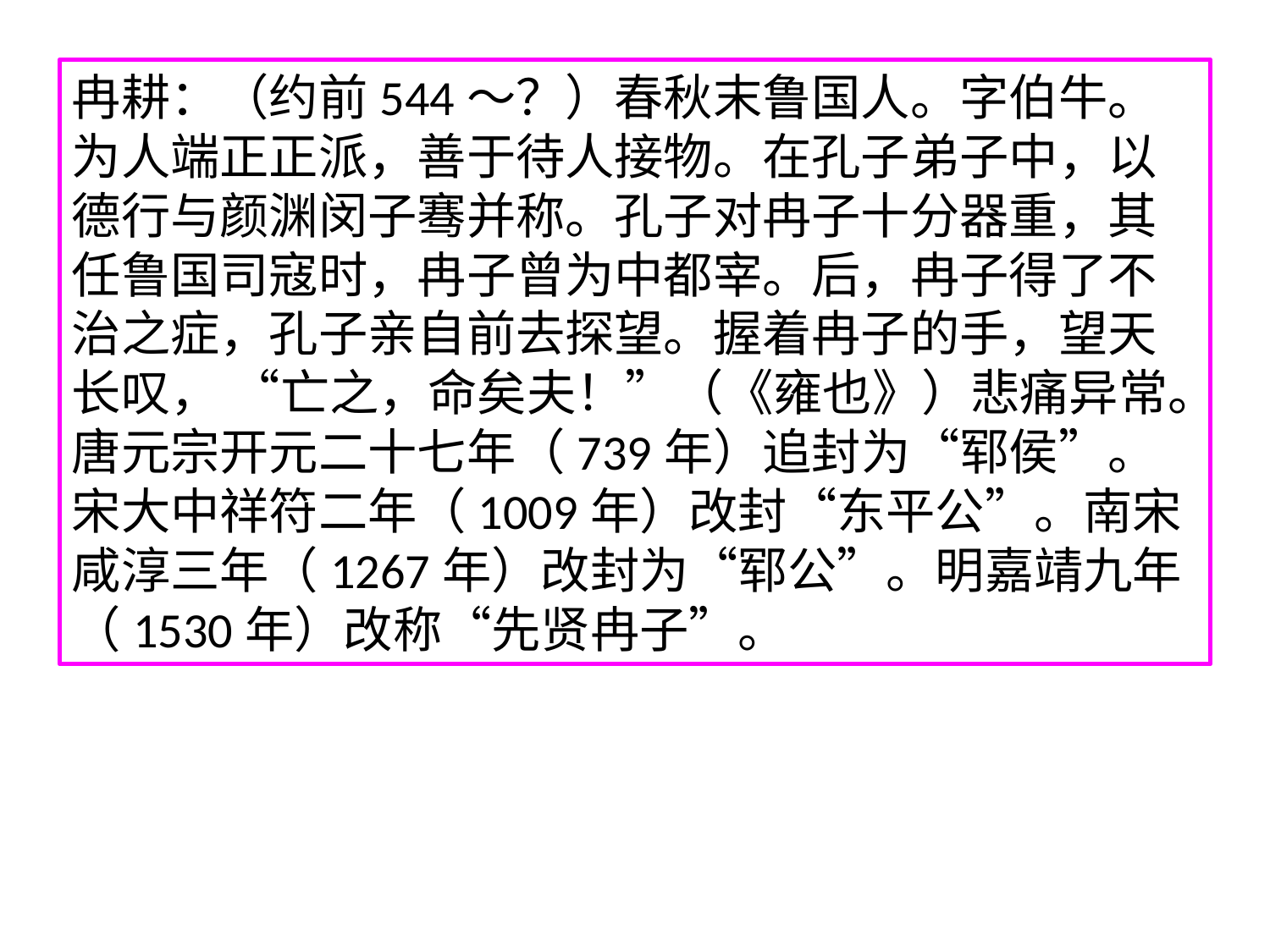

冉耕：（约前544～？）春秋末鲁国人。字伯牛。为人端正正派，善于待人接物。在孔子弟子中，以德行与颜渊闵子骞并称。孔子对冉子十分器重，其任鲁国司寇时，冉子曾为中都宰。后，冉子得了不治之症，孔子亲自前去探望。握着冉子的手，望天长叹， “亡之，命矣夫！”（《雍也》）悲痛异常。唐元宗开元二十七年（739年）追封为“郓侯”。宋大中祥符二年（1009年）改封“东平公”。南宋咸淳三年（1267年）改封为“郓公”。明嘉靖九年（1530年）改称“先贤冉子”。